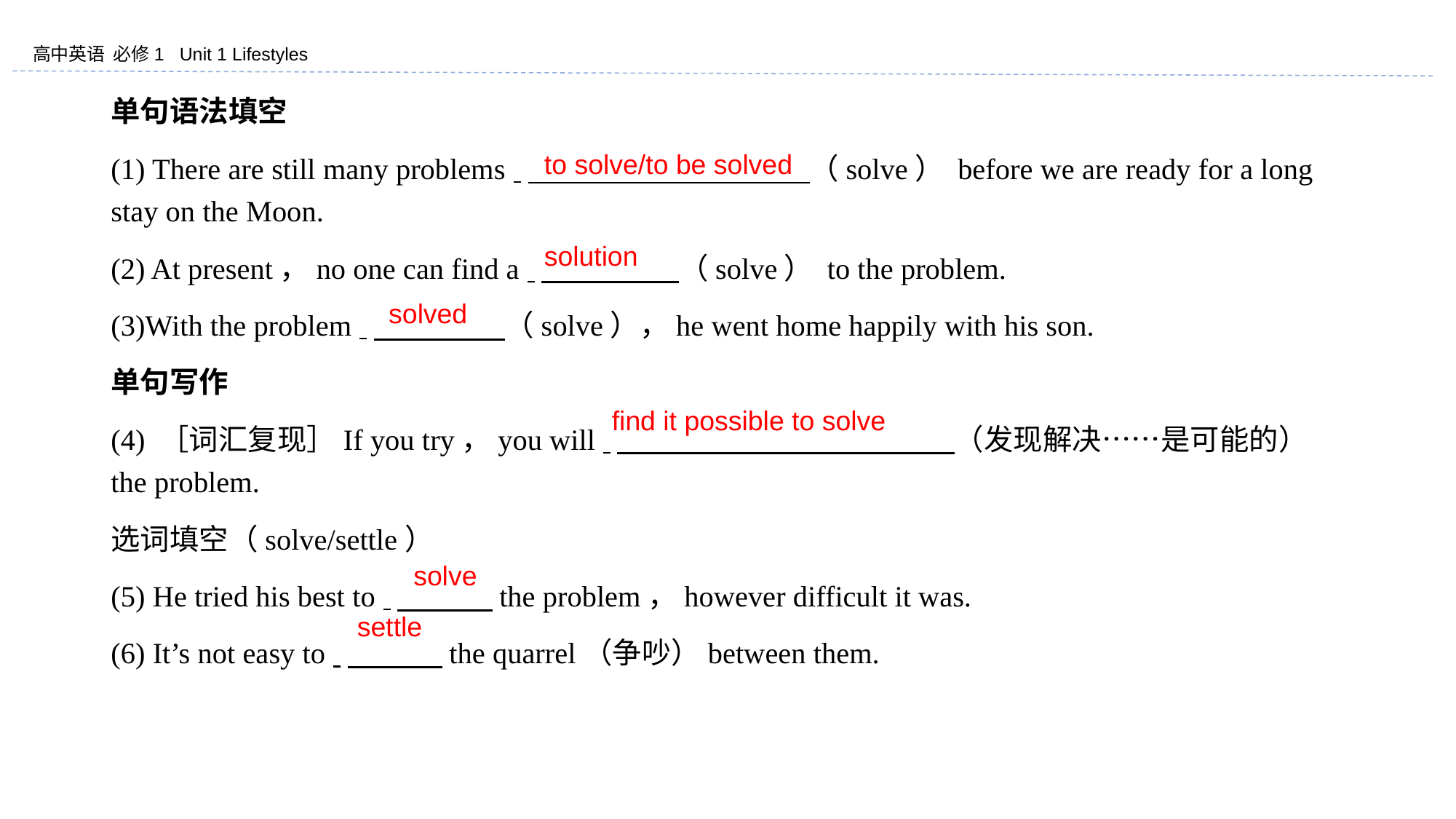

单句语法填空
(1) There are still many problems  　　　　                         （solve） before we are ready for a long stay on the Moon.
(2) At present，no one can find a  　　　　   （solve） to the problem.
(3)With the problem  　　　　  （solve），he went home happily with his son.
单句写作
(4) ［词汇复现］If you try，you will  　　　　　　　　 　　　 （发现解决……是可能的） the problem.
选词填空（solve/settle）
(5) He tried his best to  　　　 the problem，however difficult it was.
(6) It’s not easy to  　　　 the quarrel（争吵）between them.

to solve/to be solved
solution
solved
find it possible to solve
solve
settle